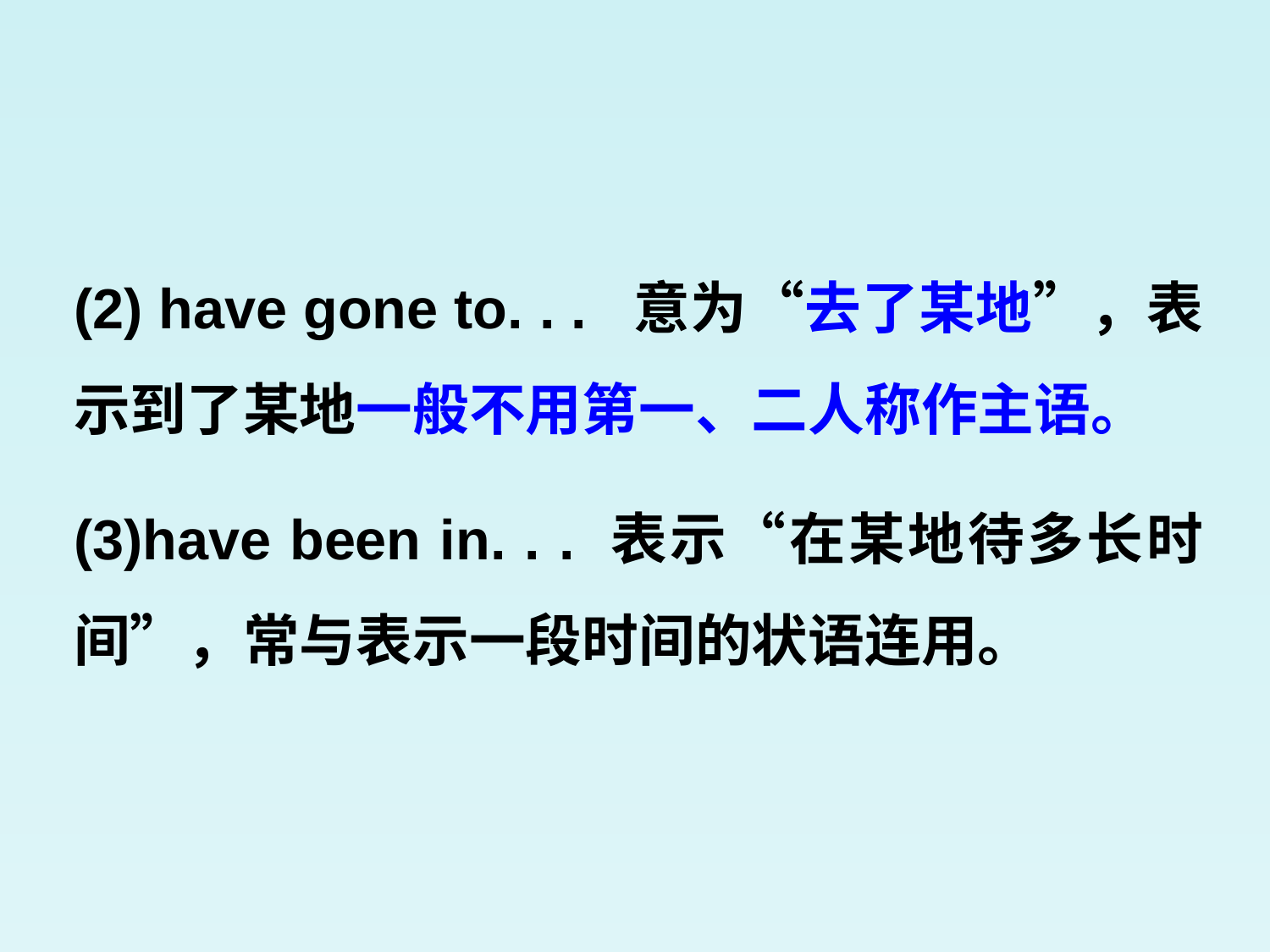

(2) have gone to. . .  意为“去了某地”，表示到了某地一般不用第一、二人称作主语。
(3)have been in. . . 表示“在某地待多长时间”，常与表示一段时间的状语连用。